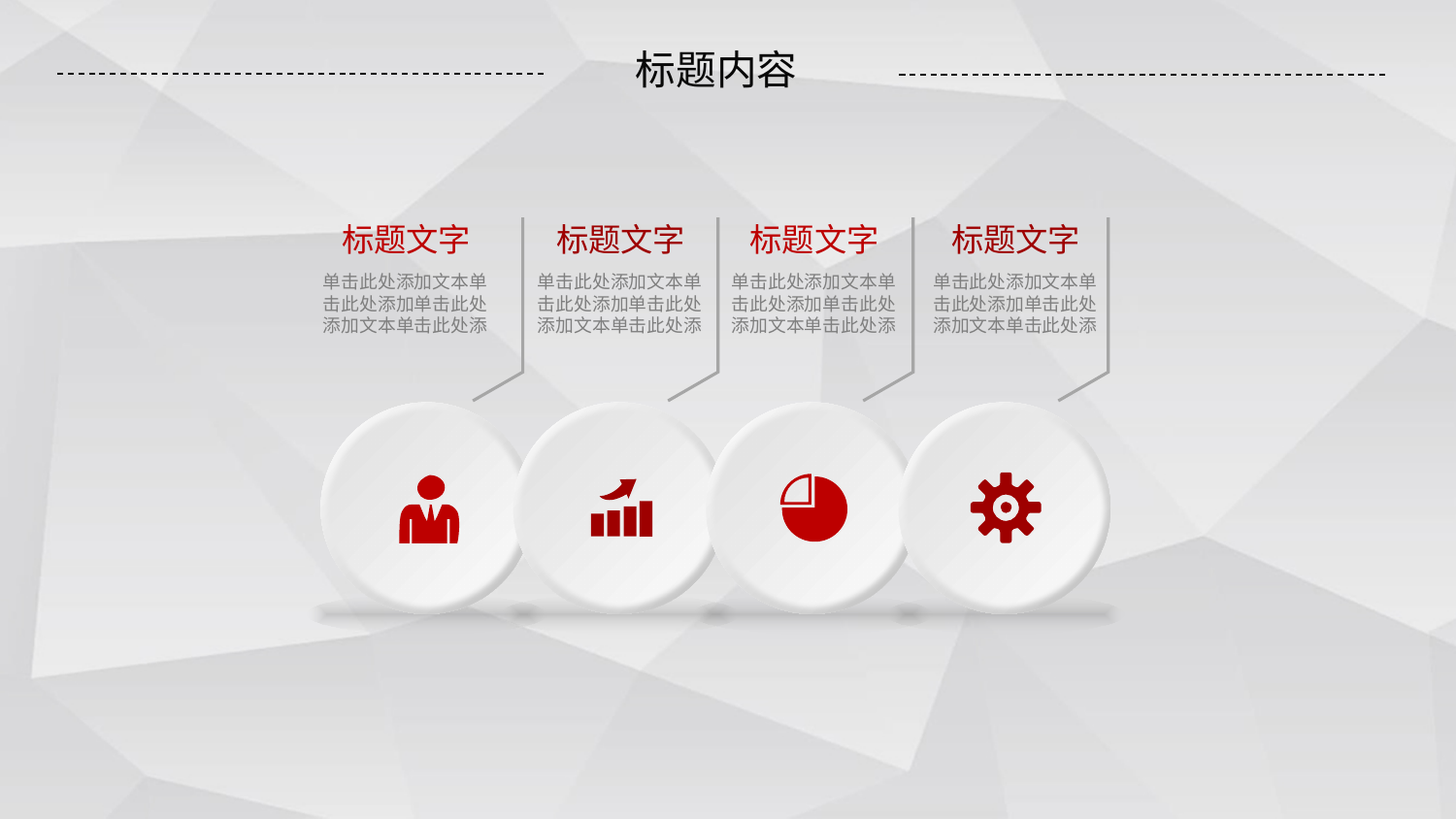

标题内容

标题文字
单击此处添加文本单击此处添加单击此处添加文本单击此处添
标题文字
单击此处添加文本单击此处添加单击此处添加文本单击此处添
标题文字
单击此处添加文本单击此处添加单击此处添加文本单击此处添
标题文字
单击此处添加文本单击此处添加单击此处添加文本单击此处添